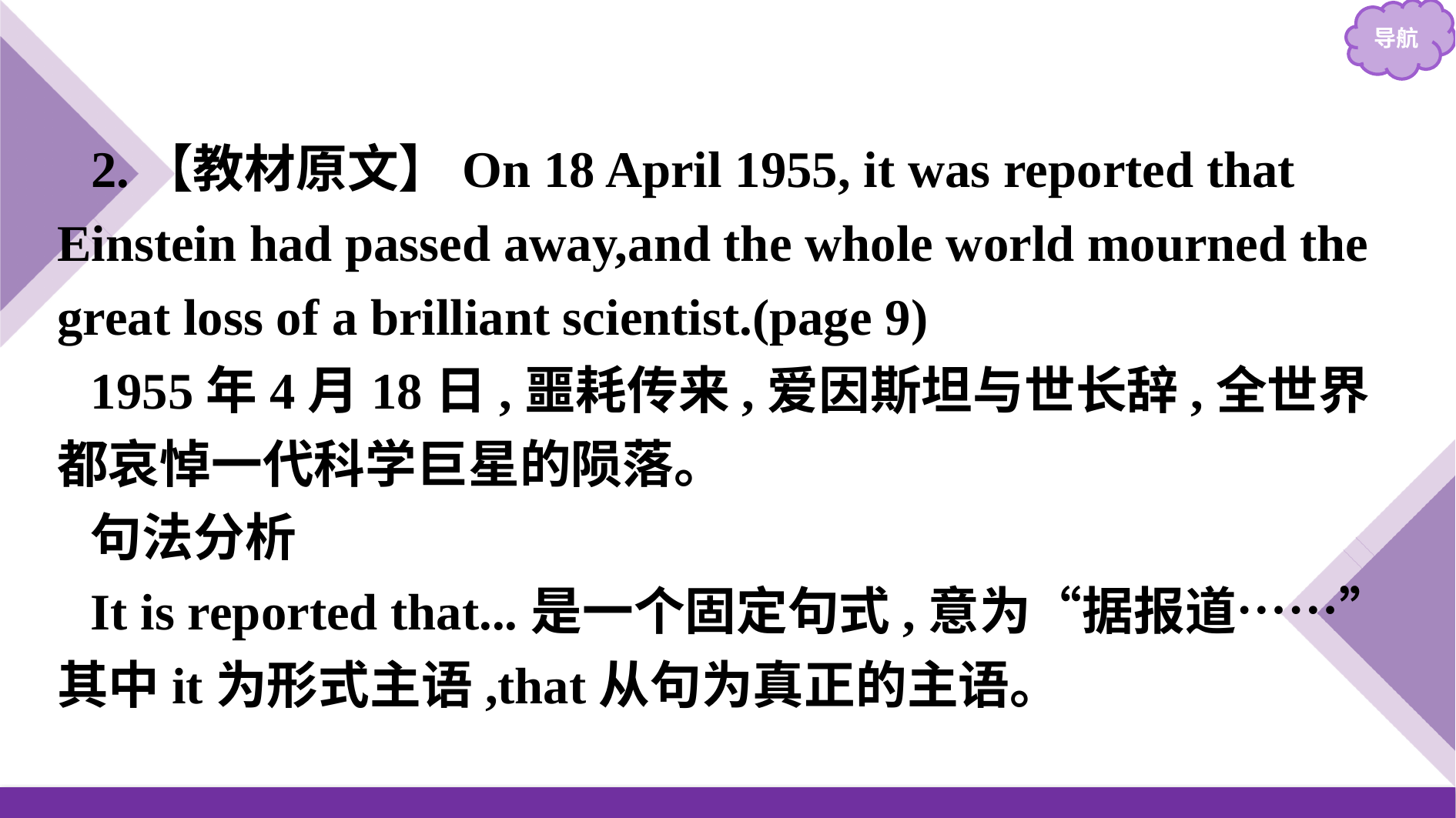

2.【教材原文】On 18 April 1955, it was reported that Einstein had passed away,and the whole world mourned the great loss of a brilliant scientist.(page 9)
1955年4月18日,噩耗传来,爱因斯坦与世长辞,全世界都哀悼一代科学巨星的陨落。
句法分析
It is reported that...是一个固定句式,意为“据报道……”其中it为形式主语,that从句为真正的主语。